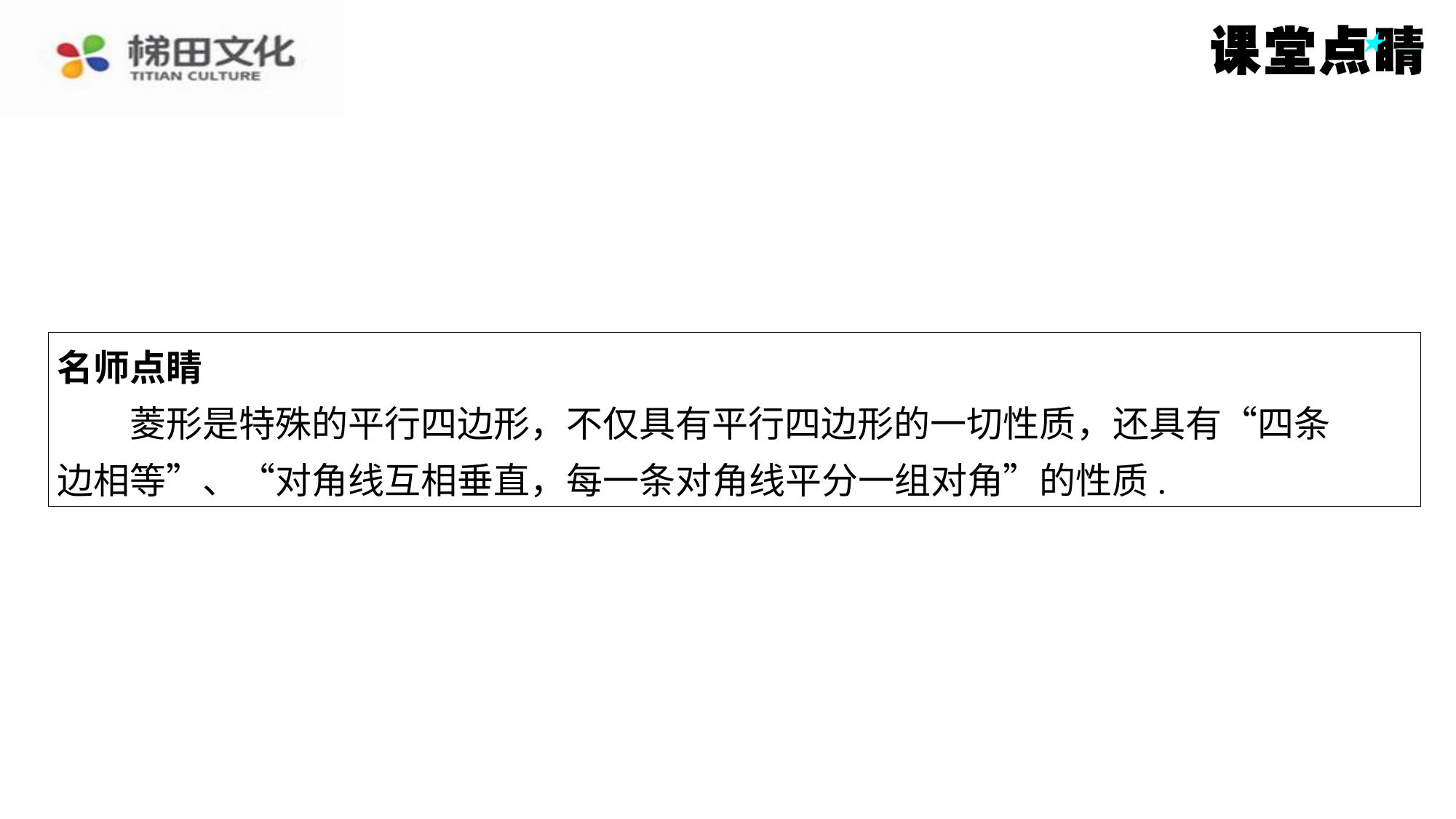

名师点睛
　　菱形是特殊的平行四边形，不仅具有平行四边形的一切性质，还具有“四条
边相等”、“对角线互相垂直，每一条对角线平分一组对角”的性质.